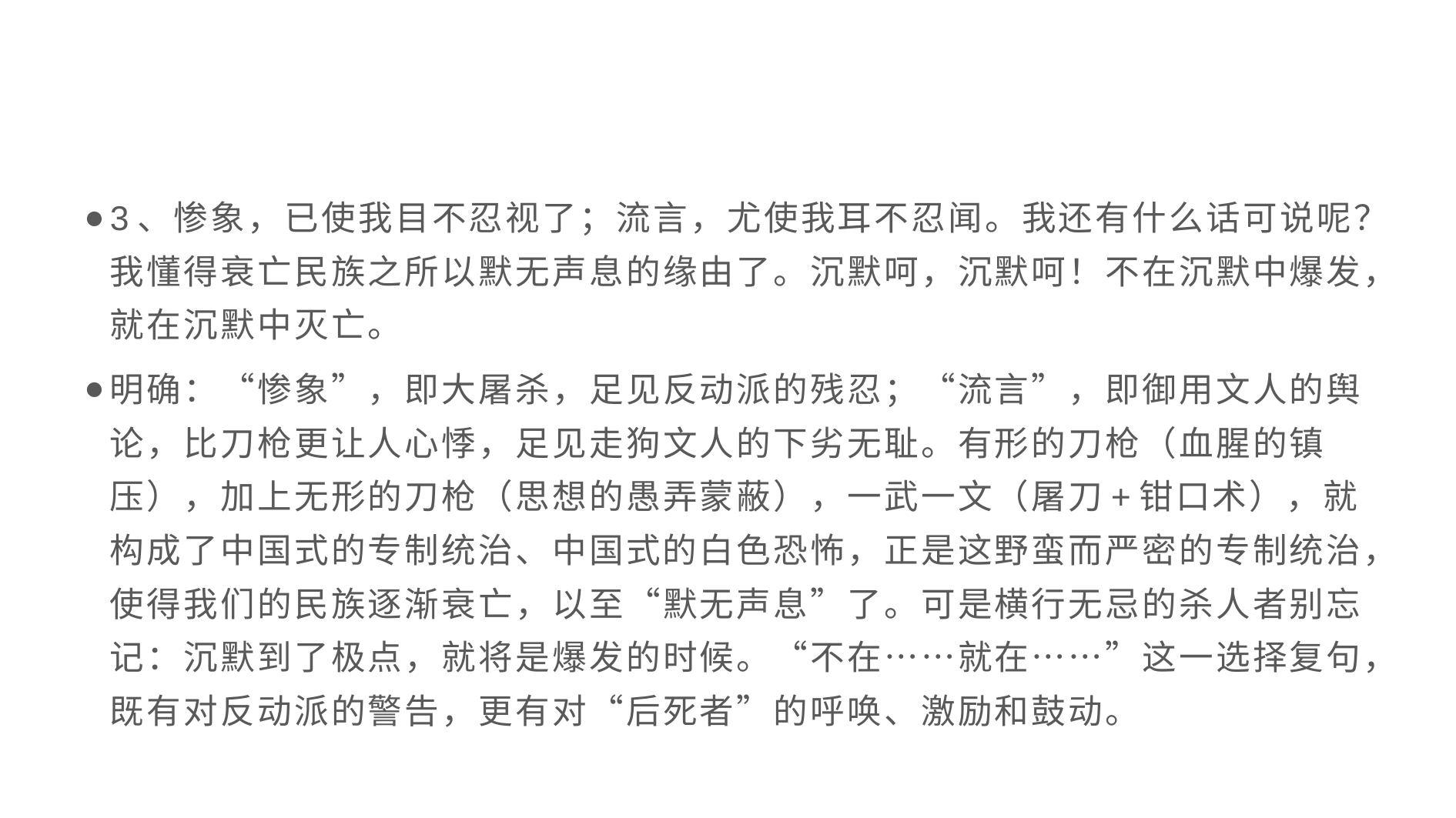

#
3、惨象，已使我目不忍视了；流言，尤使我耳不忍闻。我还有什么话可说呢？我懂得衰亡民族之所以默无声息的缘由了。沉默呵，沉默呵！不在沉默中爆发，就在沉默中灭亡。
明确：“惨象”，即大屠杀，足见反动派的残忍；“流言”，即御用文人的舆论，比刀枪更让人心悸，足见走狗文人的下劣无耻。有形的刀枪（血腥的镇压），加上无形的刀枪（思想的愚弄蒙蔽），一武一文（屠刀+钳口术），就构成了中国式的专制统治、中国式的白色恐怖，正是这野蛮而严密的专制统治，使得我们的民族逐渐衰亡，以至“默无声息”了。可是横行无忌的杀人者别忘记：沉默到了极点，就将是爆发的时候。“不在……就在……”这一选择复句，既有对反动派的警告，更有对“后死者”的呼唤、激励和鼓动。